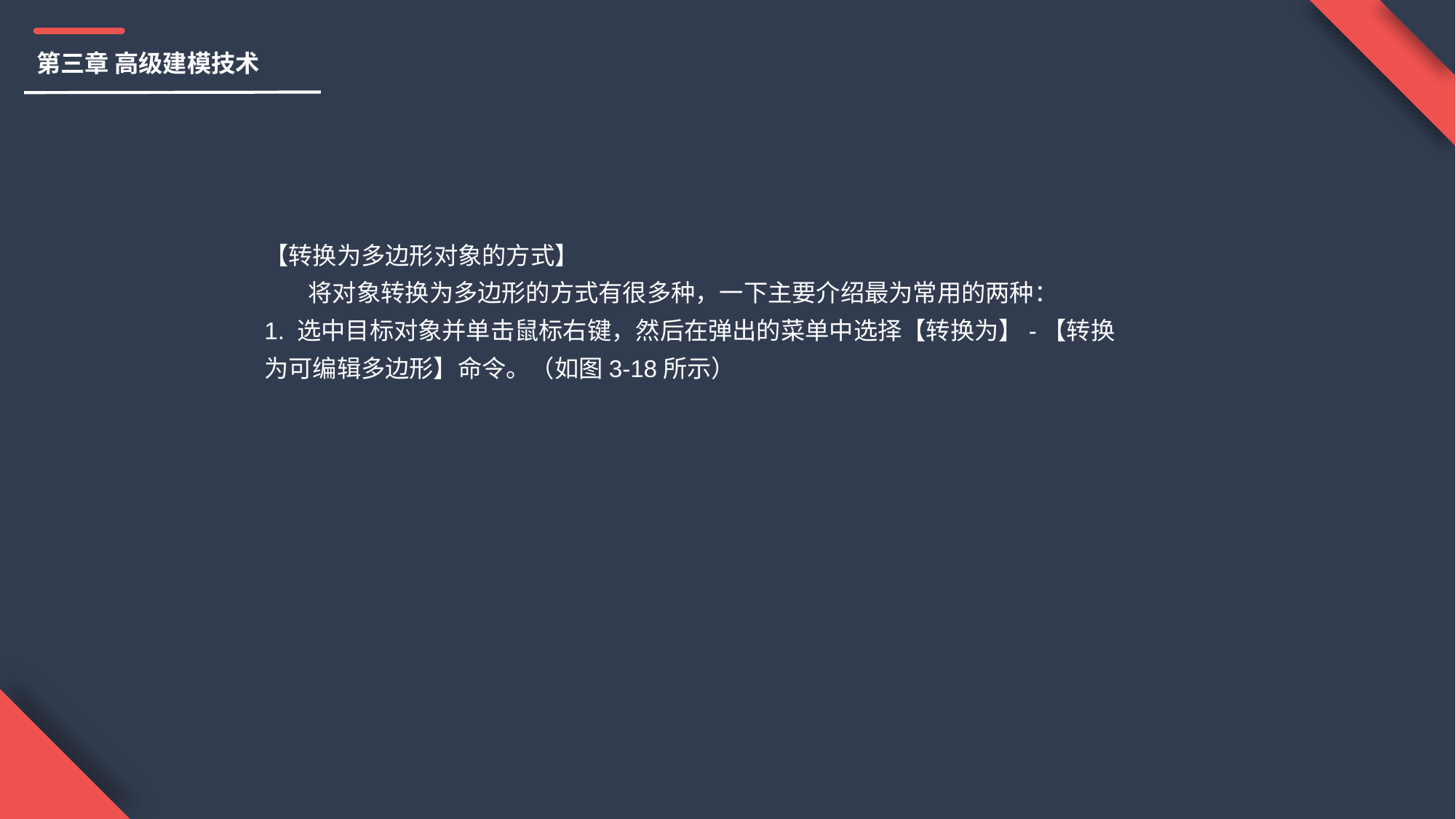

第三章 高级建模技术
【转换为多边形对象的方式】
       将对象转换为多边形的方式有很多种，一下主要介绍最为常用的两种：
1. 选中目标对象并单击鼠标右键，然后在弹出的菜单中选择【转换为】-【转换为可编辑多边形】命令。（如图3-18所示）